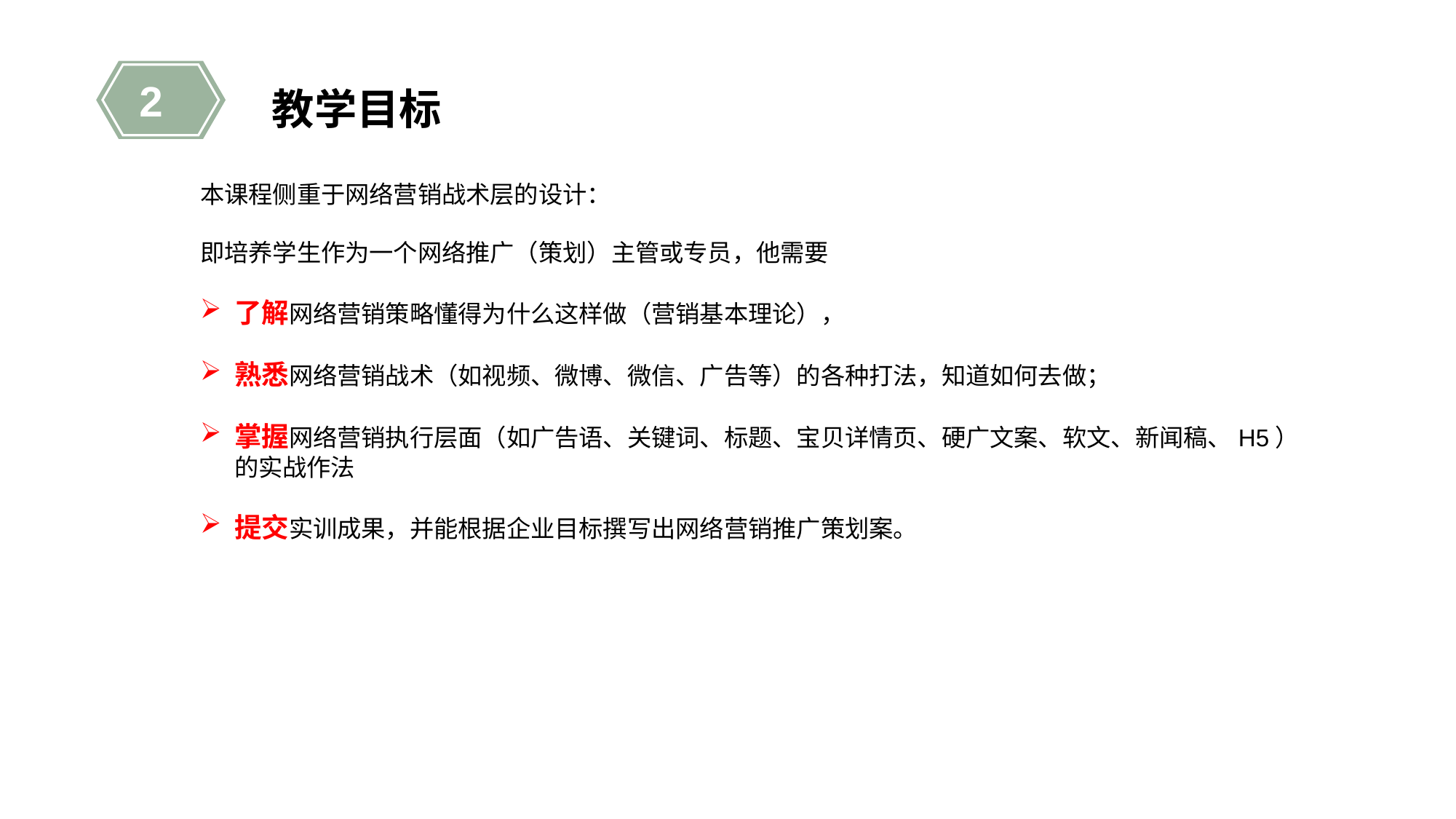

eOffice Solution Planning

2
教学目标
本课程侧重于网络营销战术层的设计：

即培养学生作为一个网络推广（策划）主管或专员，他需要

了解网络营销策略懂得为什么这样做（营销基本理论），

熟悉网络营销战术（如视频、微博、微信、广告等）的各种打法，知道如何去做；

掌握网络营销执行层面（如广告语、关键词、标题、宝贝详情页、硬广文案、软文、新闻稿、H5）的实战作法

提交实训成果，并能根据企业目标撰写出网络营销推广策划案。